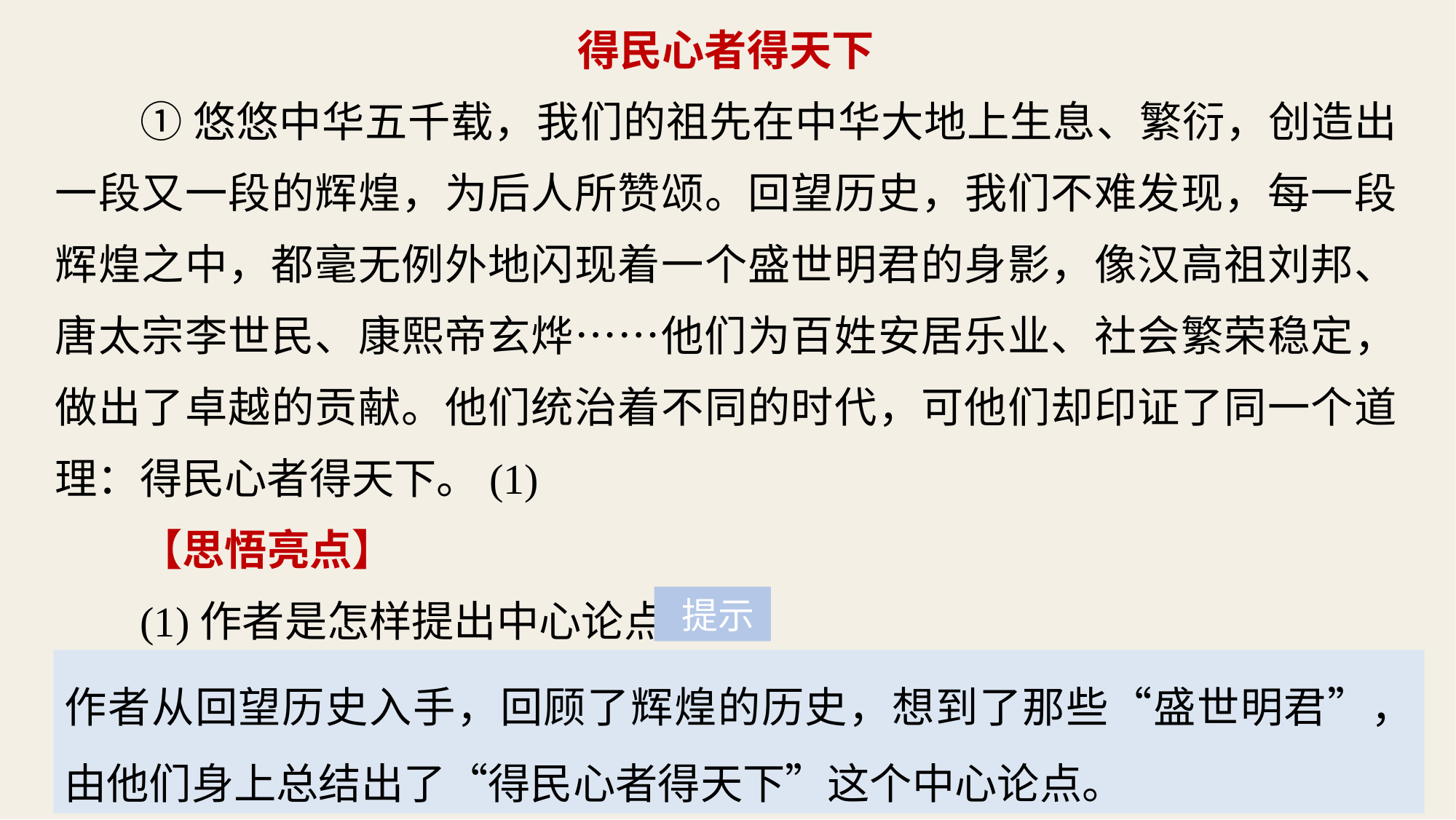

得民心者得天下
①悠悠中华五千载，我们的祖先在中华大地上生息、繁衍，创造出一段又一段的辉煌，为后人所赞颂。回望历史，我们不难发现，每一段辉煌之中，都毫无例外地闪现着一个盛世明君的身影，像汉高祖刘邦、唐太宗李世民、康熙帝玄烨……他们为百姓安居乐业、社会繁荣稳定，做出了卓越的贡献。他们统治着不同的时代，可他们却印证了同一个道理：得民心者得天下。(1)
【思悟亮点】
(1)作者是怎样提出中心论点的？
 提示
作者从回望历史入手，回顾了辉煌的历史，想到了那些“盛世明君”，由他们身上总结出了“得民心者得天下”这个中心论点。